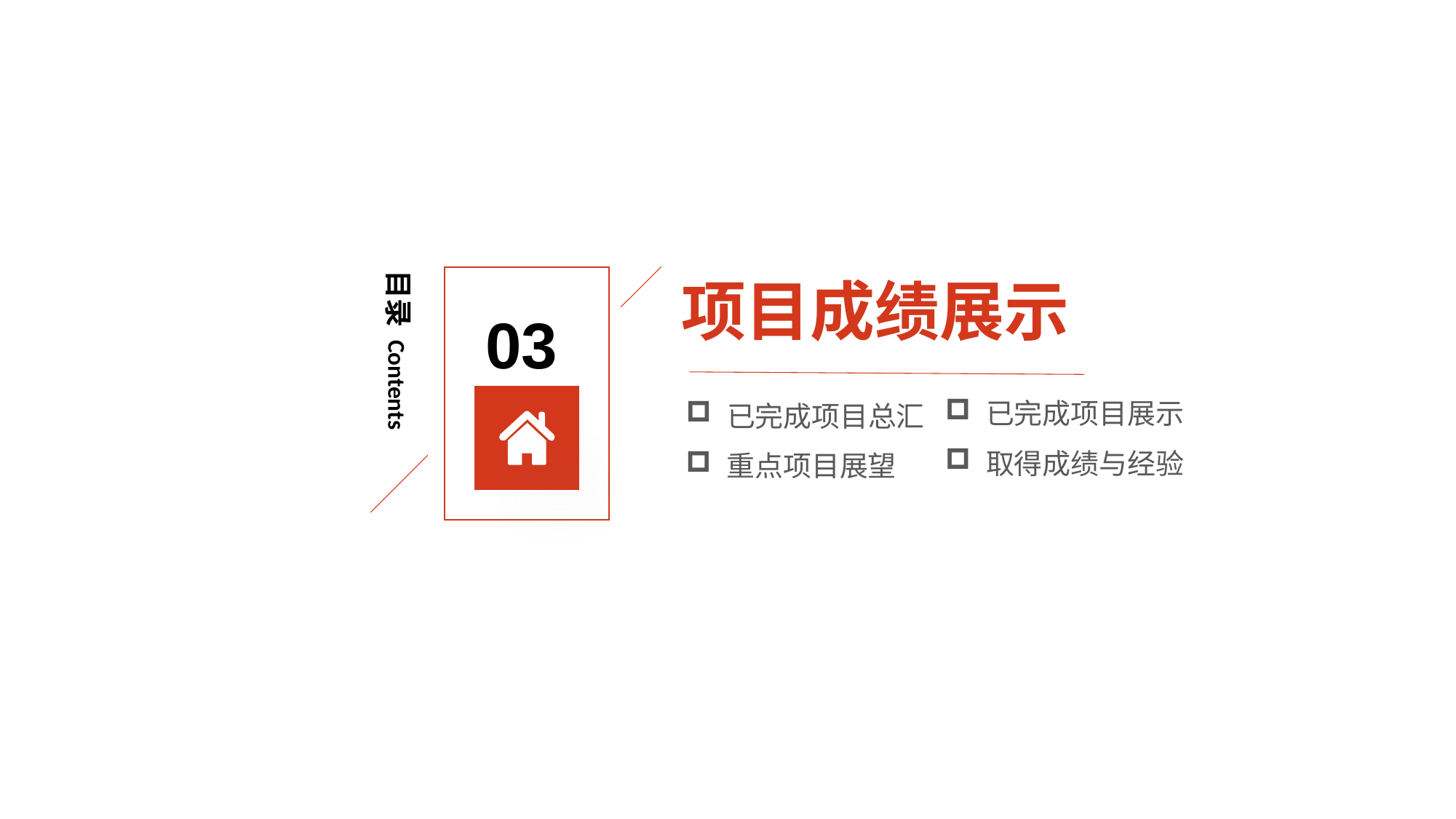

项目成绩展示
03
目录 Contents

已完成项目展示
已完成项目总汇

取得成绩与经验
重点项目展望